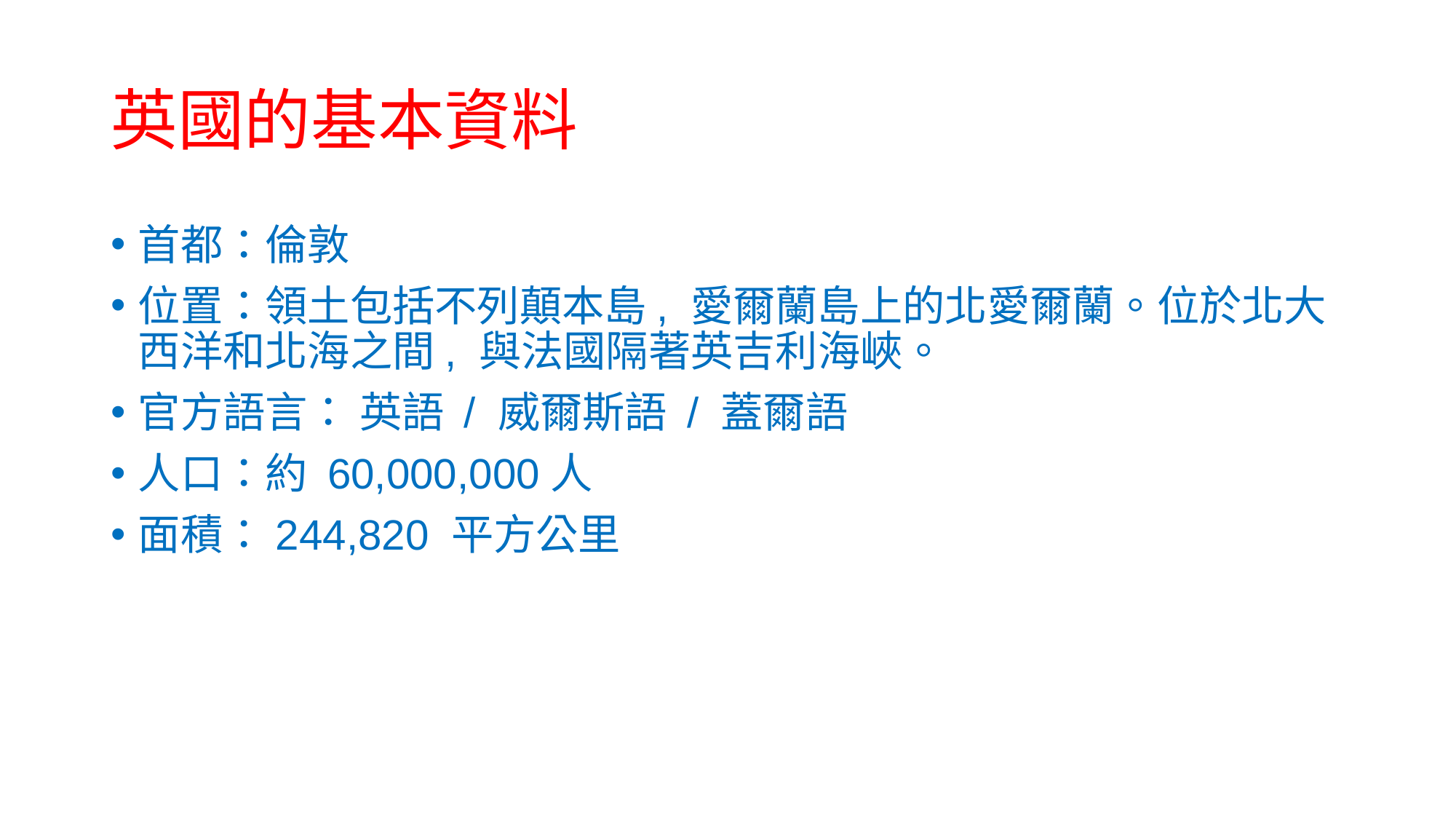

# 英國的基本資料
首都：倫敦
位置：領土包括不列顛本島, 愛爾蘭島上的北愛爾蘭。位於北大西洋和北海之間, 與法國隔著英吉利海峽。
官方語言： 英語 / 威爾斯語 / 蓋爾語
人口：約 60,000,000人
面積：244,820 平方公里